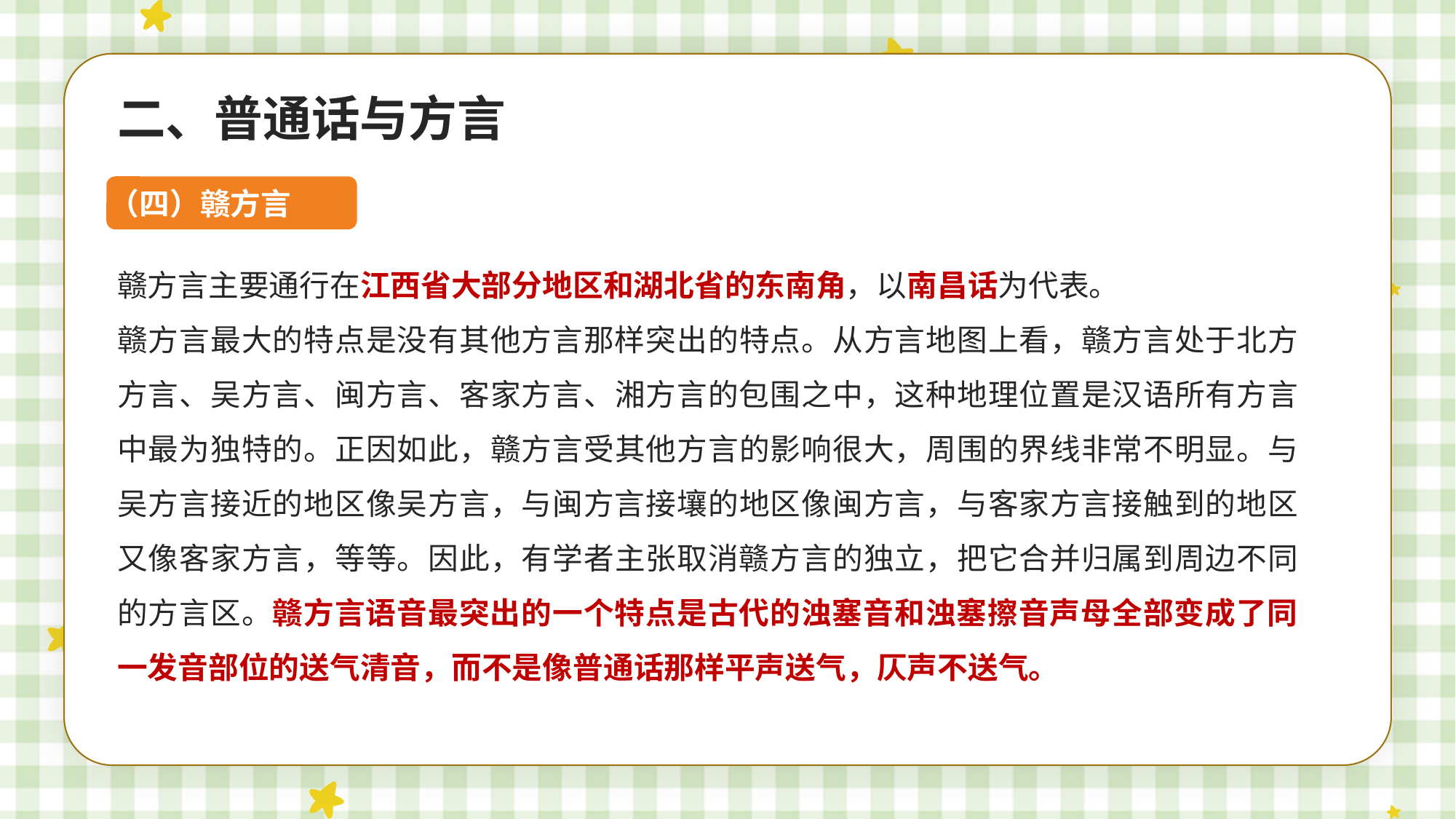

二、普通话与方言
（四）赣方言
赣方言主要通行在江西省大部分地区和湖北省的东南角，以南昌话为代表。
赣方言最大的特点是没有其他方言那样突出的特点。从方言地图上看，赣方言处于北方方言、吴方言、闽方言、客家方言、湘方言的包围之中，这种地理位置是汉语所有方言中最为独特的。正因如此，赣方言受其他方言的影响很大，周围的界线非常不明显。与吴方言接近的地区像吴方言，与闽方言接壤的地区像闽方言，与客家方言接触到的地区又像客家方言，等等。因此，有学者主张取消赣方言的独立，把它合并归属到周边不同的方言区。赣方言语音最突出的一个特点是古代的浊塞音和浊塞擦音声母全部变成了同一发音部位的送气清音，而不是像普通话那样平声送气，仄声不送气。